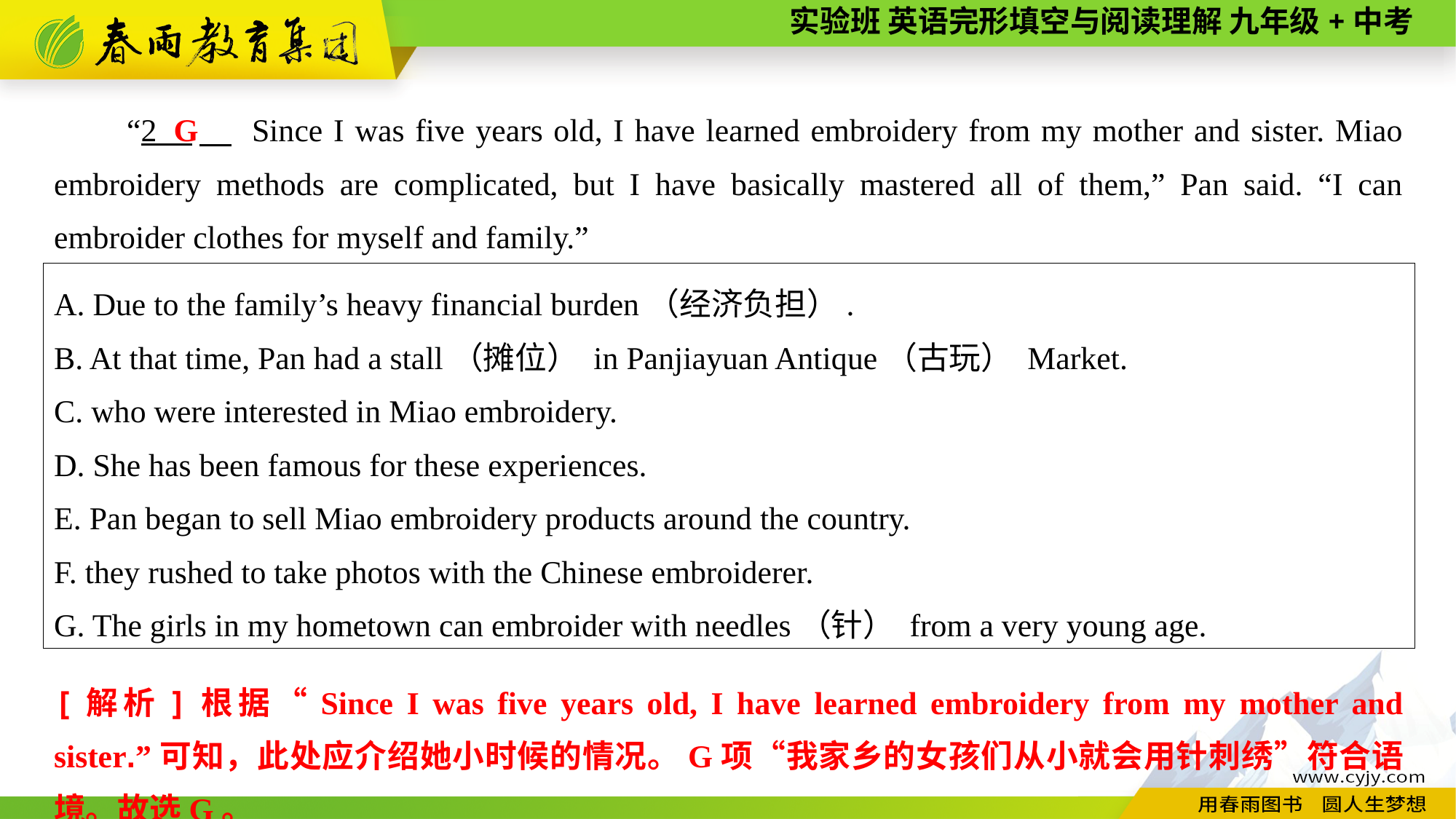

“2   　 Since I was five years old, I have learned embroidery from my mother and sister. Miao embroidery methods are complicated, but I have basically mastered all of them,” Pan said. “I can embroider clothes for myself and family.”
G
A. Due to the family’s heavy financial burden（经济负担）.
B. At that time, Pan had a stall（摊位） in Panjiayuan Antique（古玩） Market.
C. who were interested in Miao embroidery.
D. She has been famous for these experiences.
E. Pan began to sell Miao embroidery products around the country.
F. they rushed to take photos with the Chinese embroiderer.
G. The girls in my hometown can embroider with needles（针） from a very young age.
[解析]根据“Since I was five years old, I have learned embroidery from my mother and sister.”可知，此处应介绍她小时候的情况。G项“我家乡的女孩们从小就会用针刺绣”符合语境。故选G。